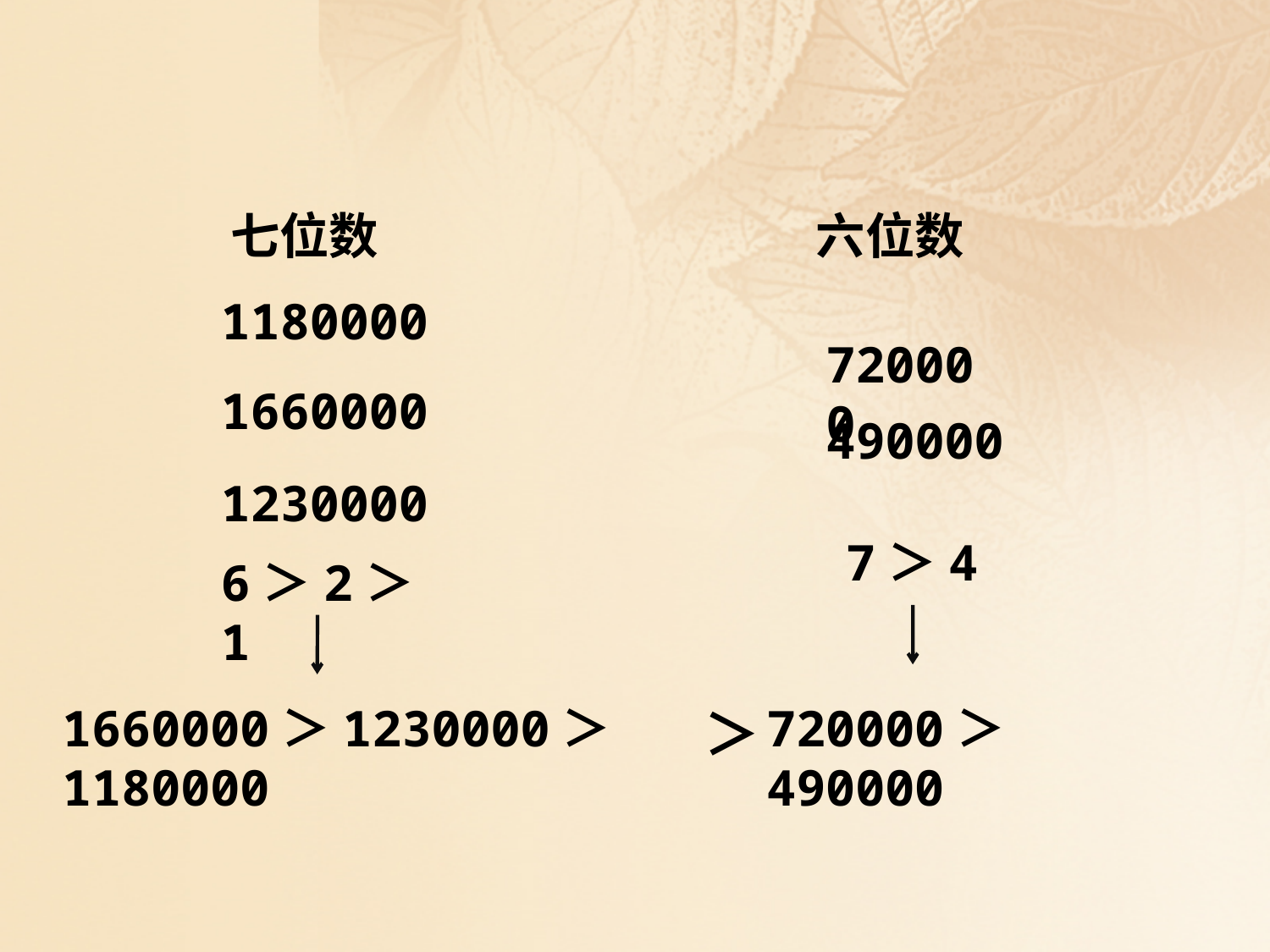

七位数
六位数
1180000

720000
1660000
490000
1230000
7＞4
6＞2＞1
1660000＞1230000＞1180000
720000＞490000
＞